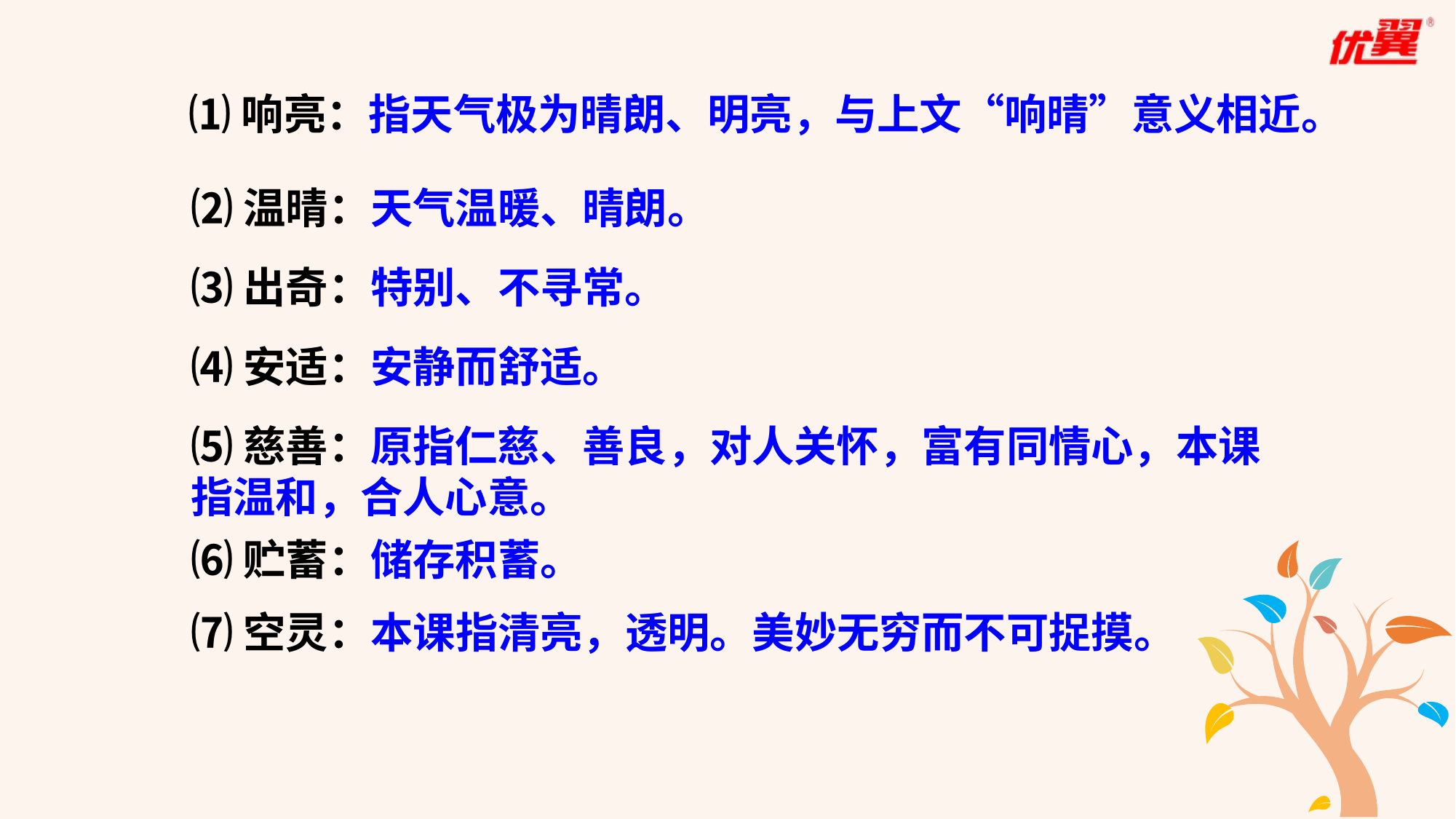

⑴响亮：指天气极为晴朗、明亮，与上文“响晴”意义相近。
⑵温晴：天气温暖、晴朗。
⑶出奇：特别、不寻常。
⑷安适：安静而舒适。
⑸慈善：原指仁慈、善良，对人关怀，富有同情心，本课指温和，合人心意。
⑹贮蓄：储存积蓄。

⑺空灵：本课指清亮，透明。美妙无穷而不可捉摸。